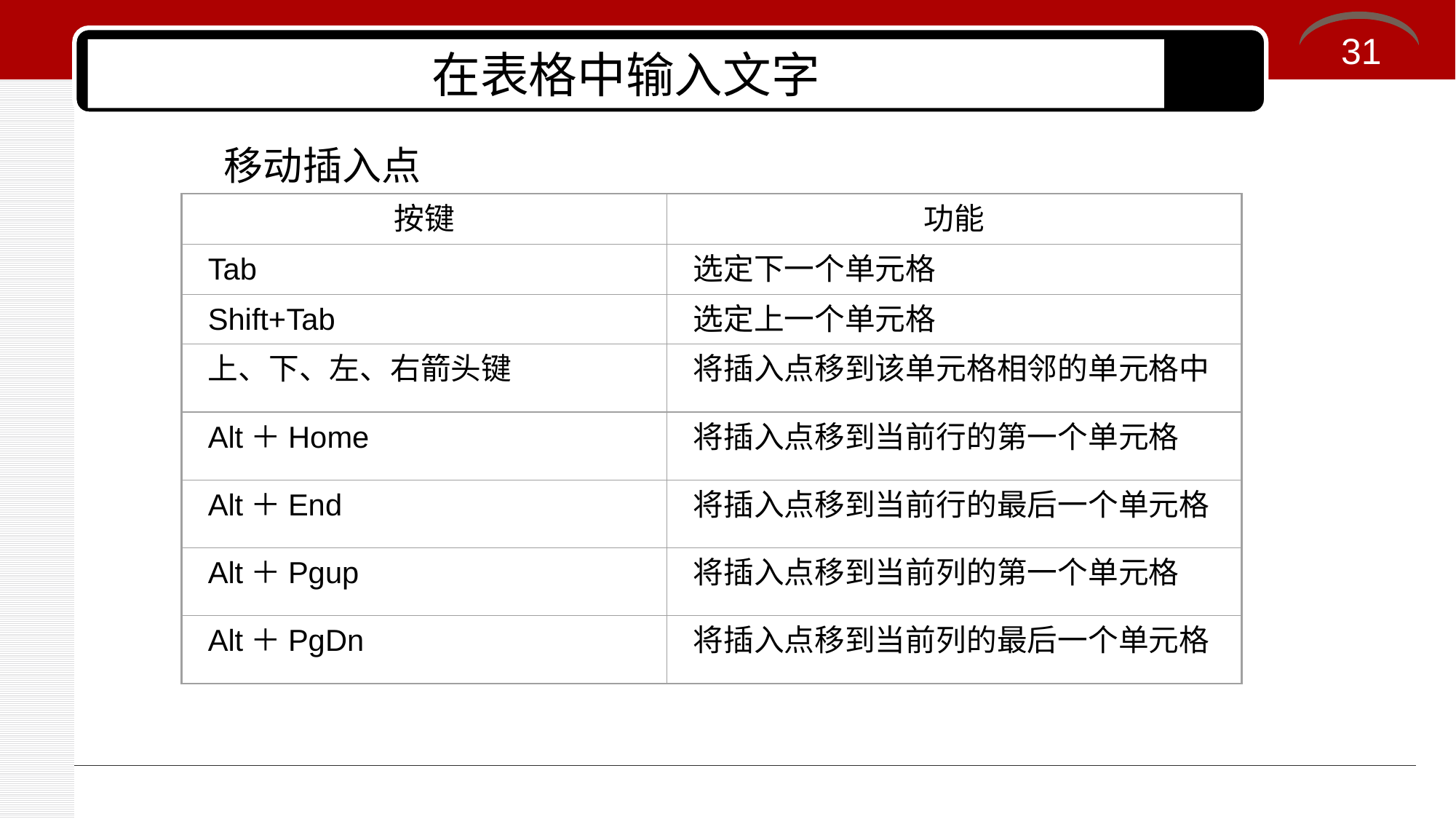

31
在表格中输入文字
移动插入点

按键

功能

Tab

选定下一个单元格

Shift+Tab

选定上一个单元格

上、下、左、右箭头键

将插入点移到该单元格相邻的单元格中

Alt＋Home

将插入点移到当前行的第一个单元格

Alt＋End

将插入点移到当前行的最后一个单元格

Alt＋Pgup

将插入点移到当前列的第一个单元格

Alt＋PgDn

将插入点移到当前列的最后一个单元格